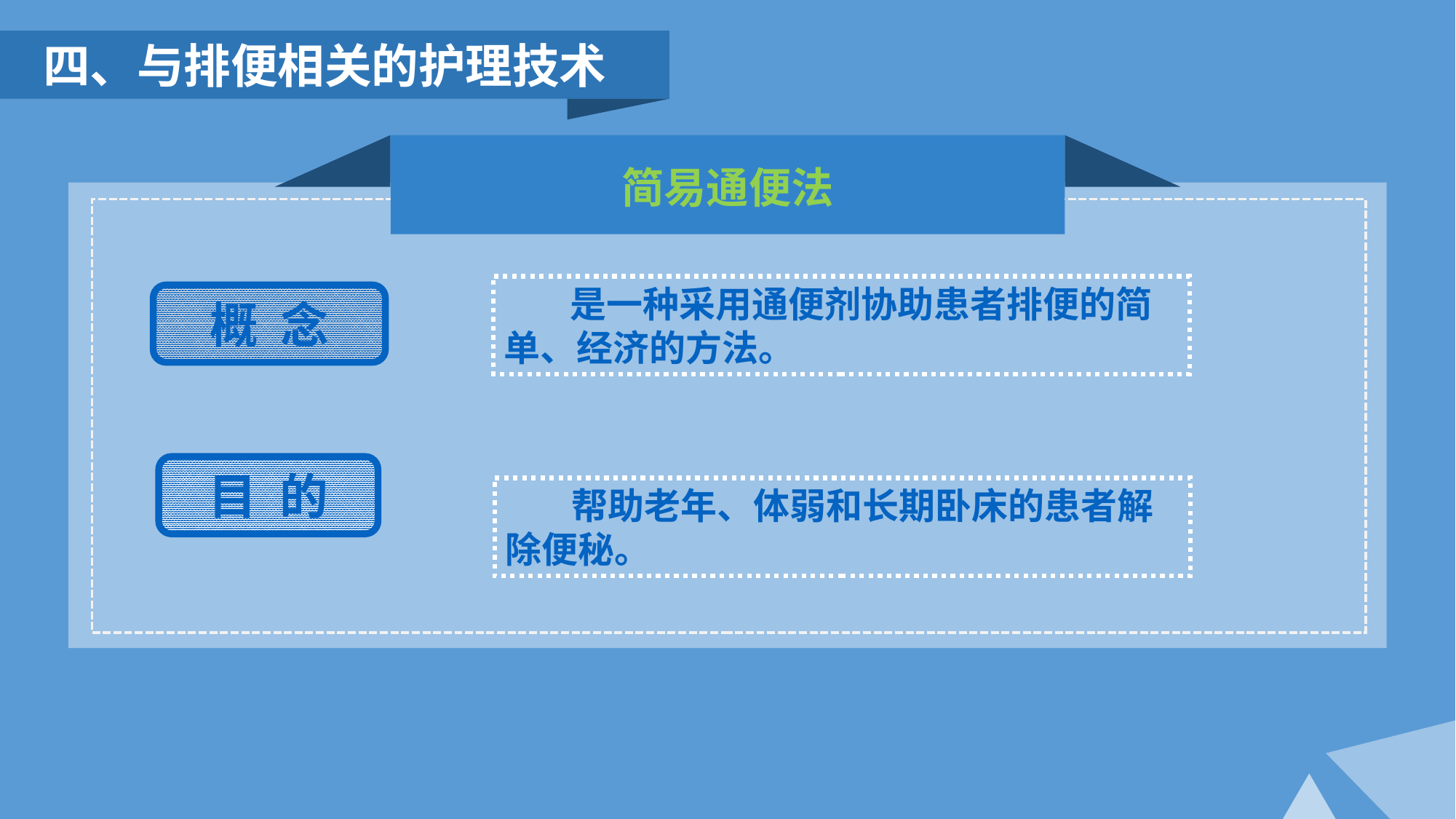

四、与排便相关的护理技术

简易通便法

       是一种采用通便剂协助患者排便的简单、经济的方法。
概  念
目  的
       帮助老年、体弱和长期卧床的患者解除便秘。